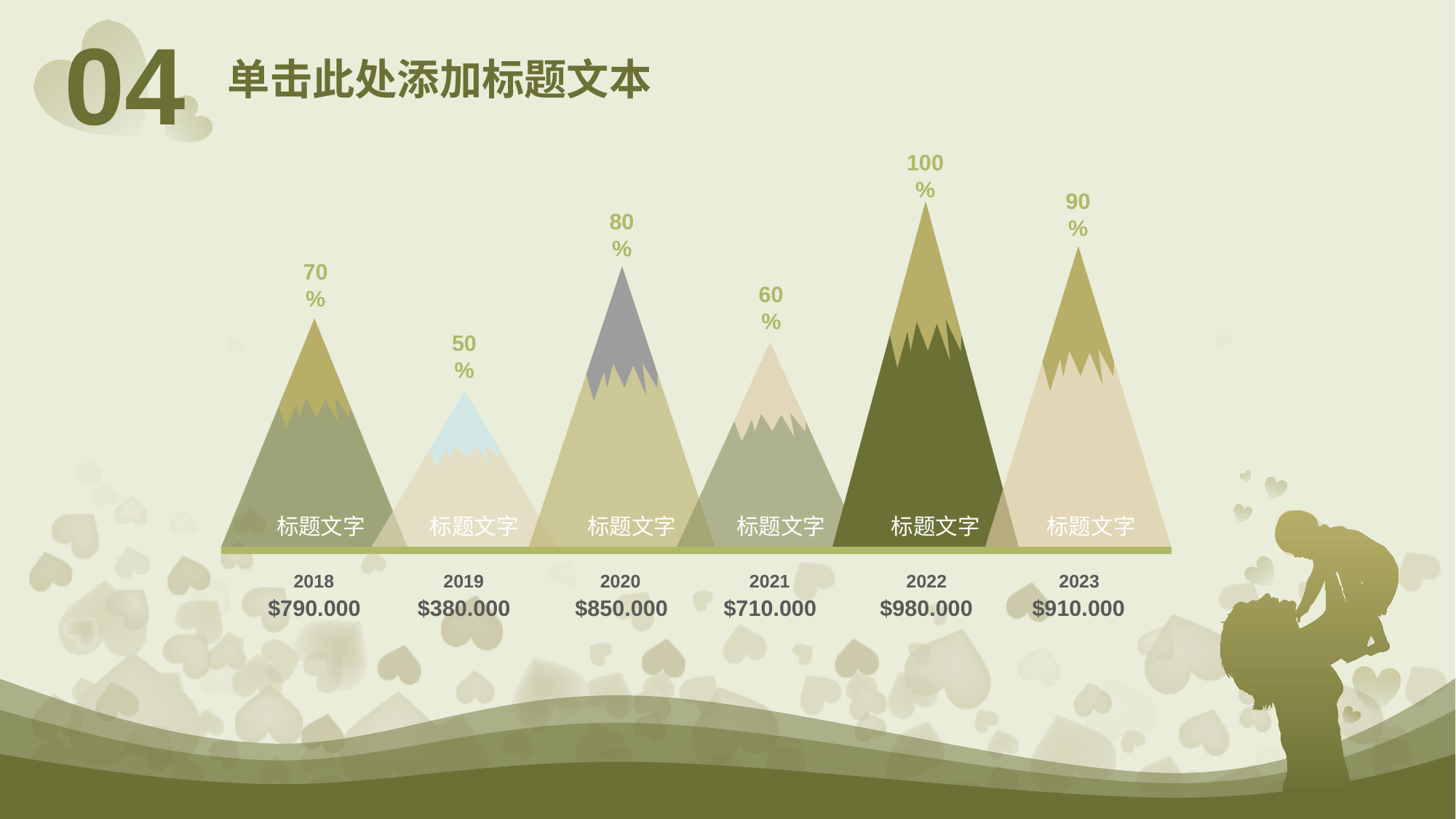

04

单击此处添加标题文本
100%
90%

标题文字
80%

标题文字
70%

标题文字
60%

标题文字
50%

标题文字

标题文字

2018
$790.000
2019
$380.000
2020
$850.000
2021
$710.000
2022
$980.000
2023
$910.000